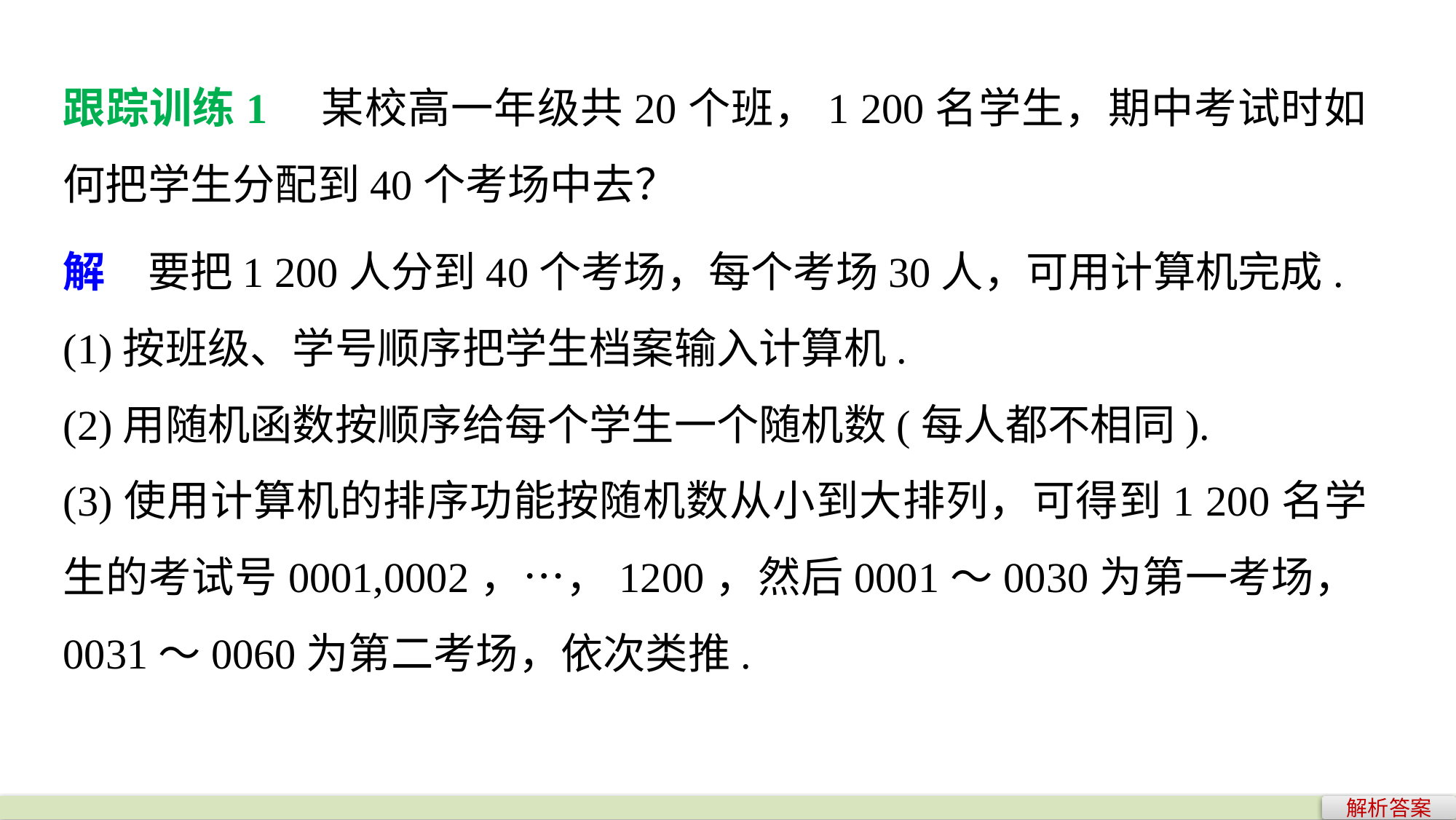

跟踪训练1　某校高一年级共20个班，1 200名学生，期中考试时如何把学生分配到40个考场中去？
解　要把1 200人分到40个考场，每个考场30人，可用计算机完成.
(1)按班级、学号顺序把学生档案输入计算机.
(2)用随机函数按顺序给每个学生一个随机数(每人都不相同).
(3)使用计算机的排序功能按随机数从小到大排列，可得到1 200名学生的考试号0001,0002，…，1200，然后0001～0030为第一考场，0031～0060为第二考场，依次类推.
解析答案